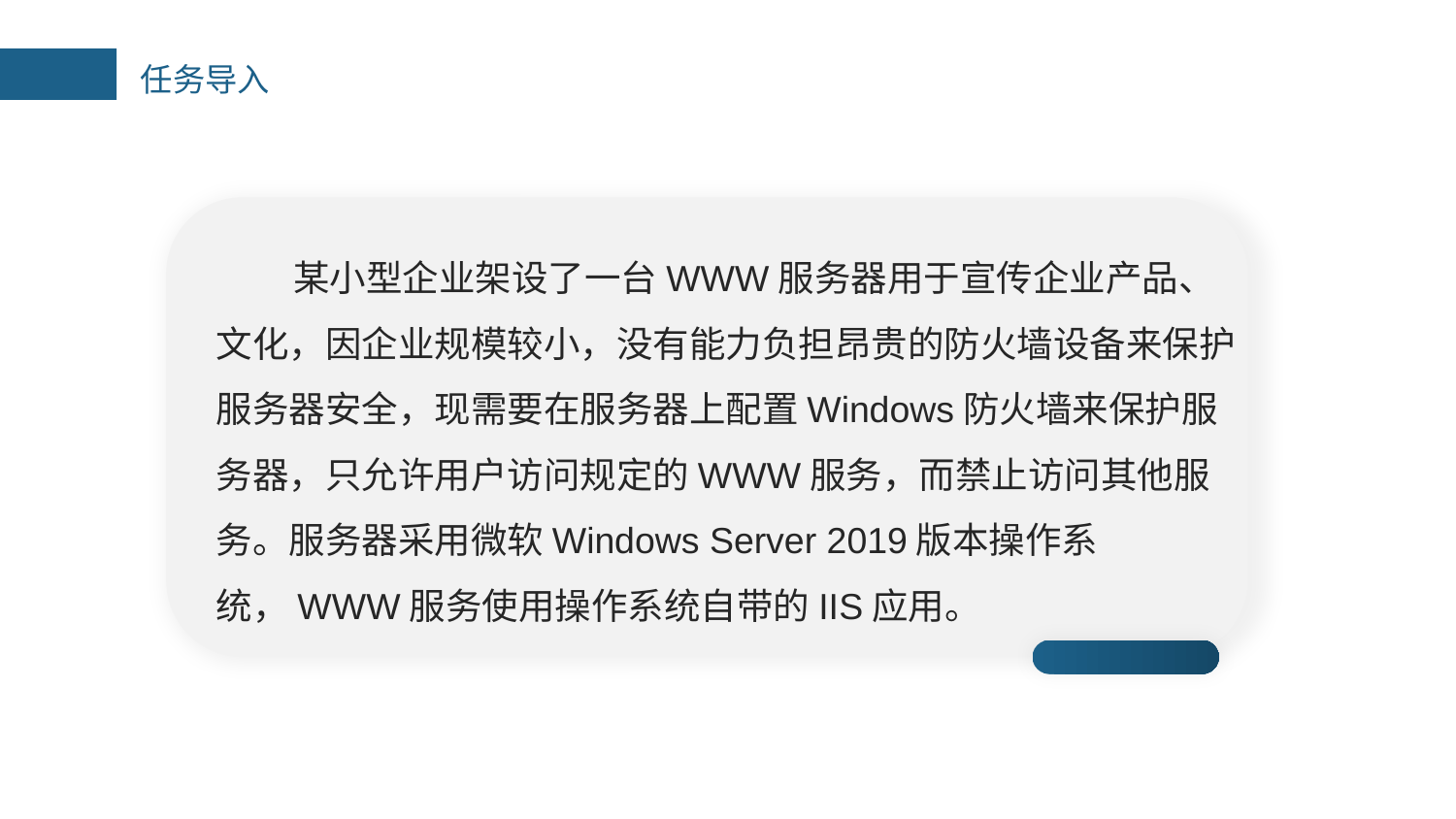

某小型企业架设了一台WWW服务器用于宣传企业产品、文化，因企业规模较小，没有能力负担昂贵的防火墙设备来保护服务器安全，现需要在服务器上配置Windows防火墙来保护服务器，只允许用户访问规定的WWW服务，而禁止访问其他服务。服务器采用微软Windows Server 2019版本操作系统，WWW服务使用操作系统自带的IIS应用。